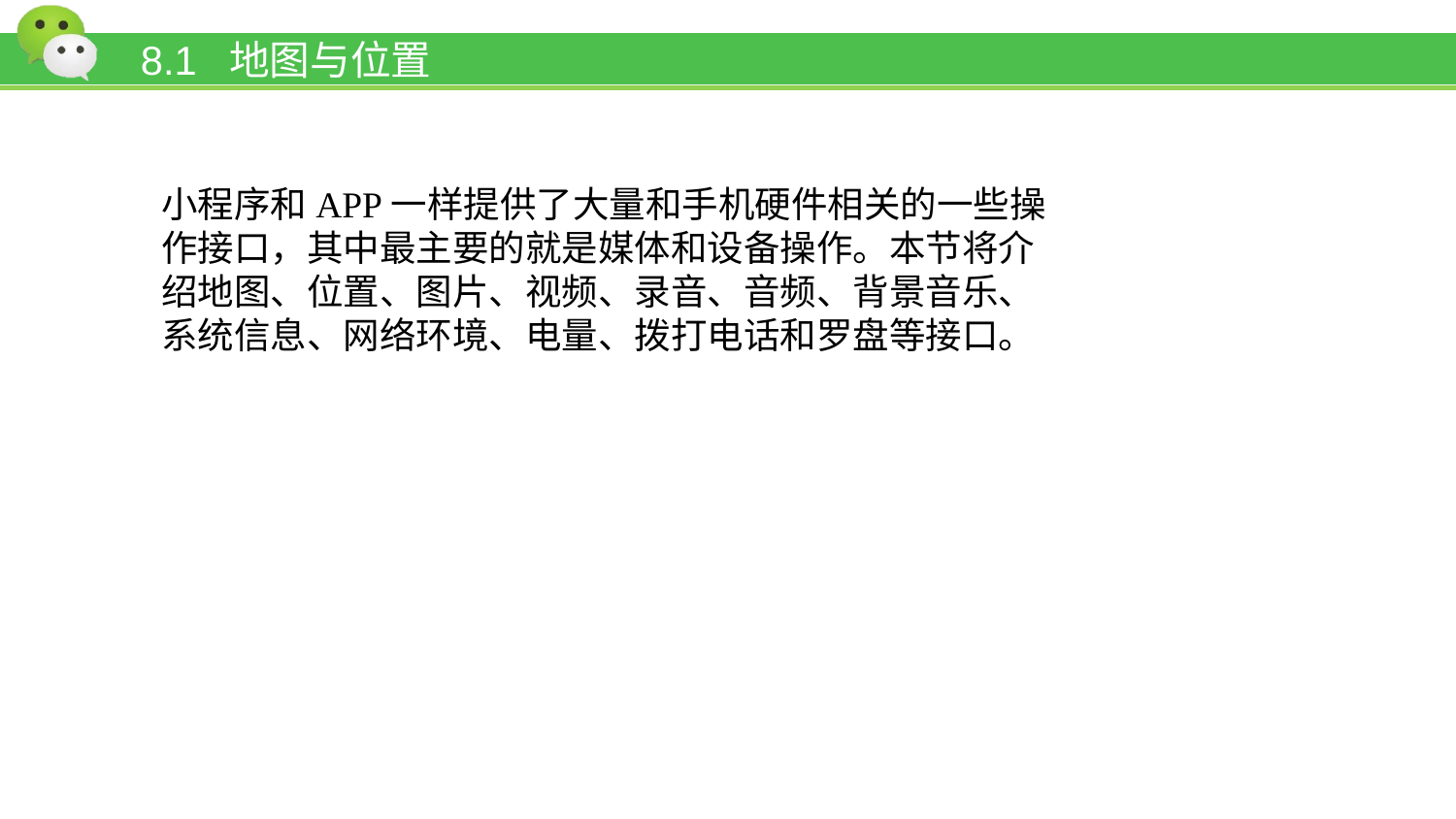

# 8.1  地图与位置
小程序和APP一样提供了大量和手机硬件相关的一些操作接口，其中最主要的就是媒体和设备操作。本节将介绍地图、位置、图片、视频、录音、音频、背景音乐、系统信息、网络环境、电量、拨打电话和罗盘等接口。